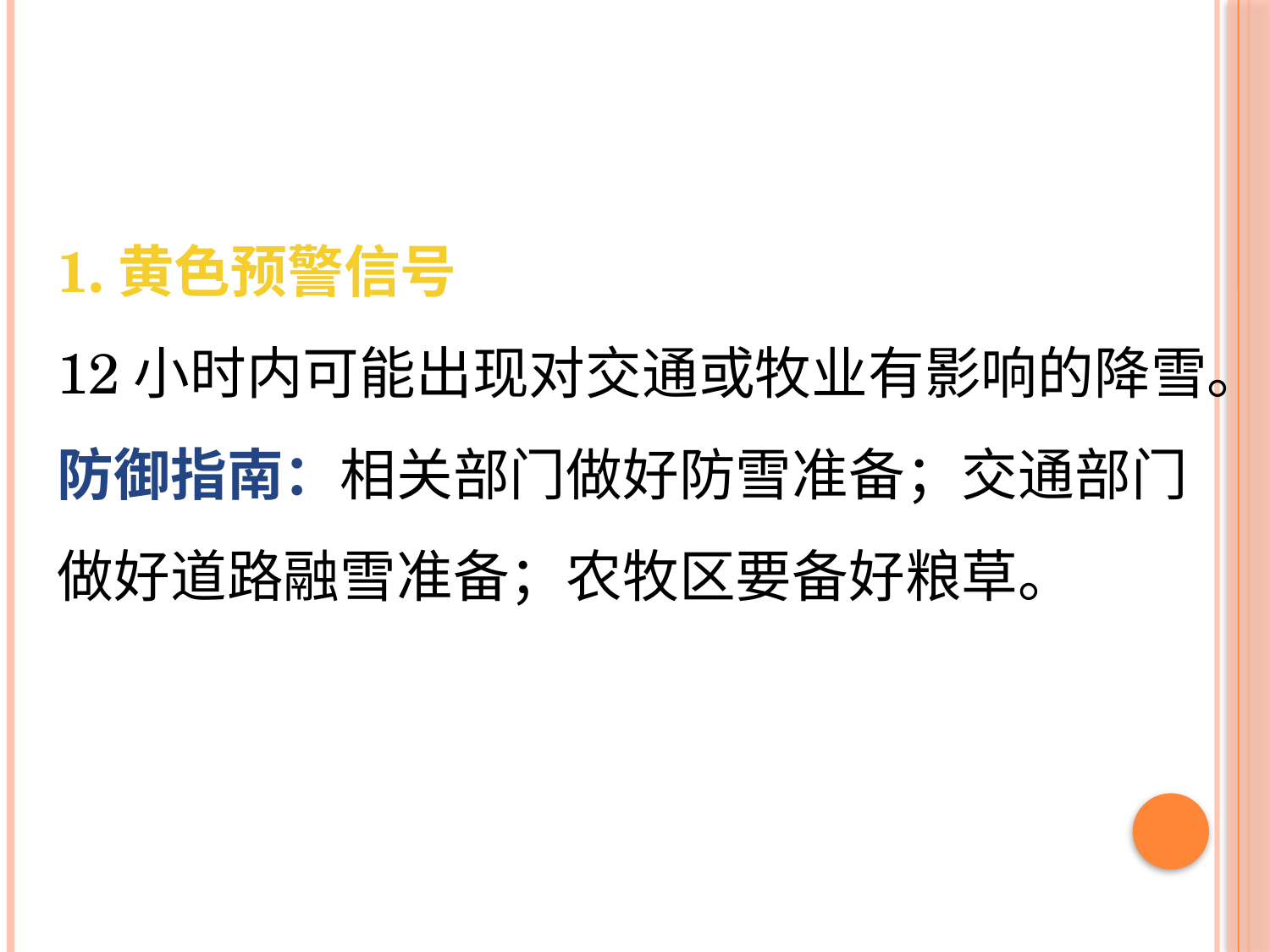

1.黄色预警信号
12小时内可能出现对交通或牧业有影响的降雪。
防御指南：相关部门做好防雪准备；交通部门做好道路融雪准备；农牧区要备好粮草。